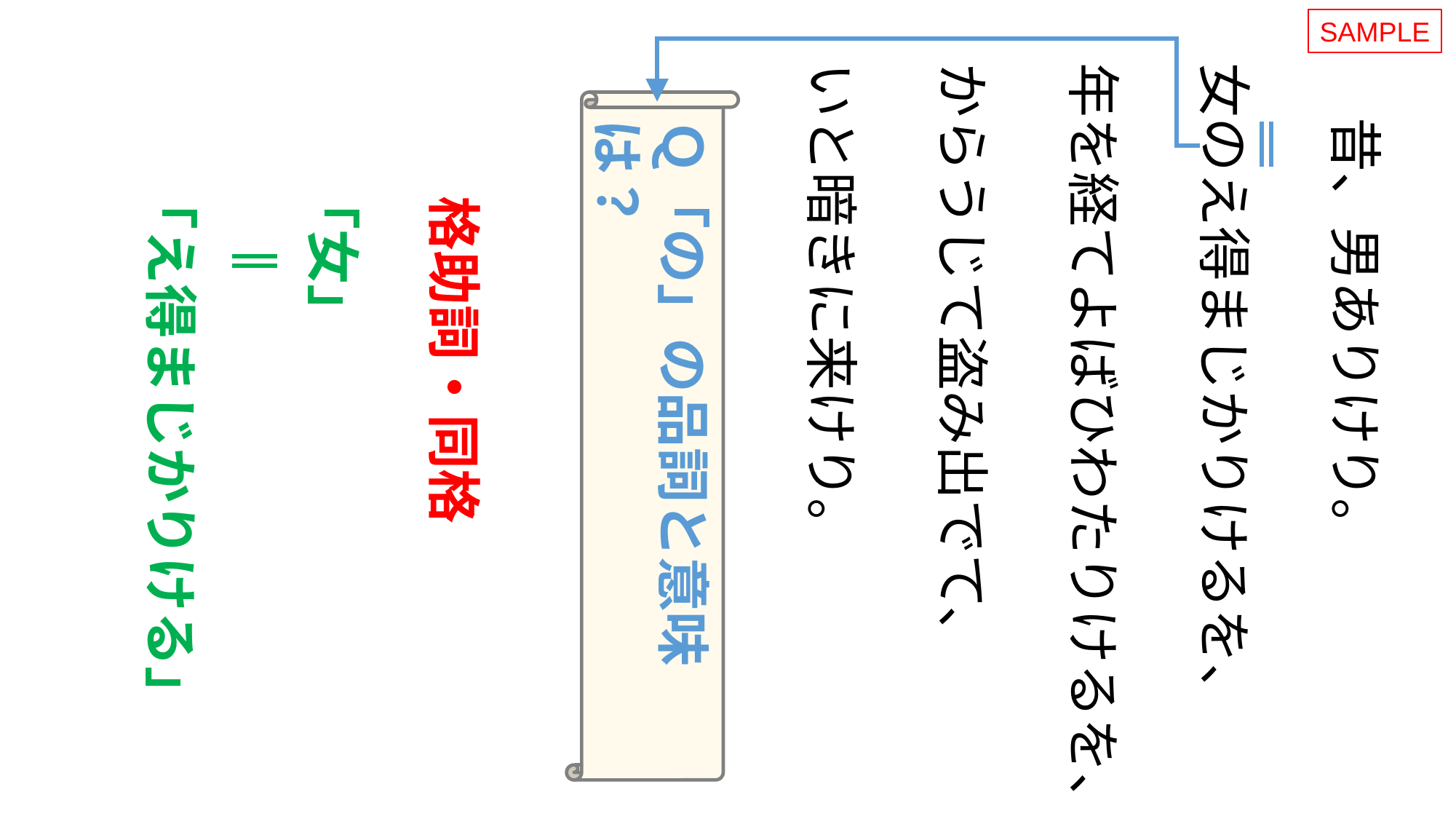

SAMPLE

　昔、男ありけり。
女のえ得まじかりけるを、
年を経てよばひわたりけるを、
からうじて盗み出でて、
いと暗きに来けり。
Ｑ「の」の品詞と意味は？
「え得まじかりける」
「女」
格助詞・同格